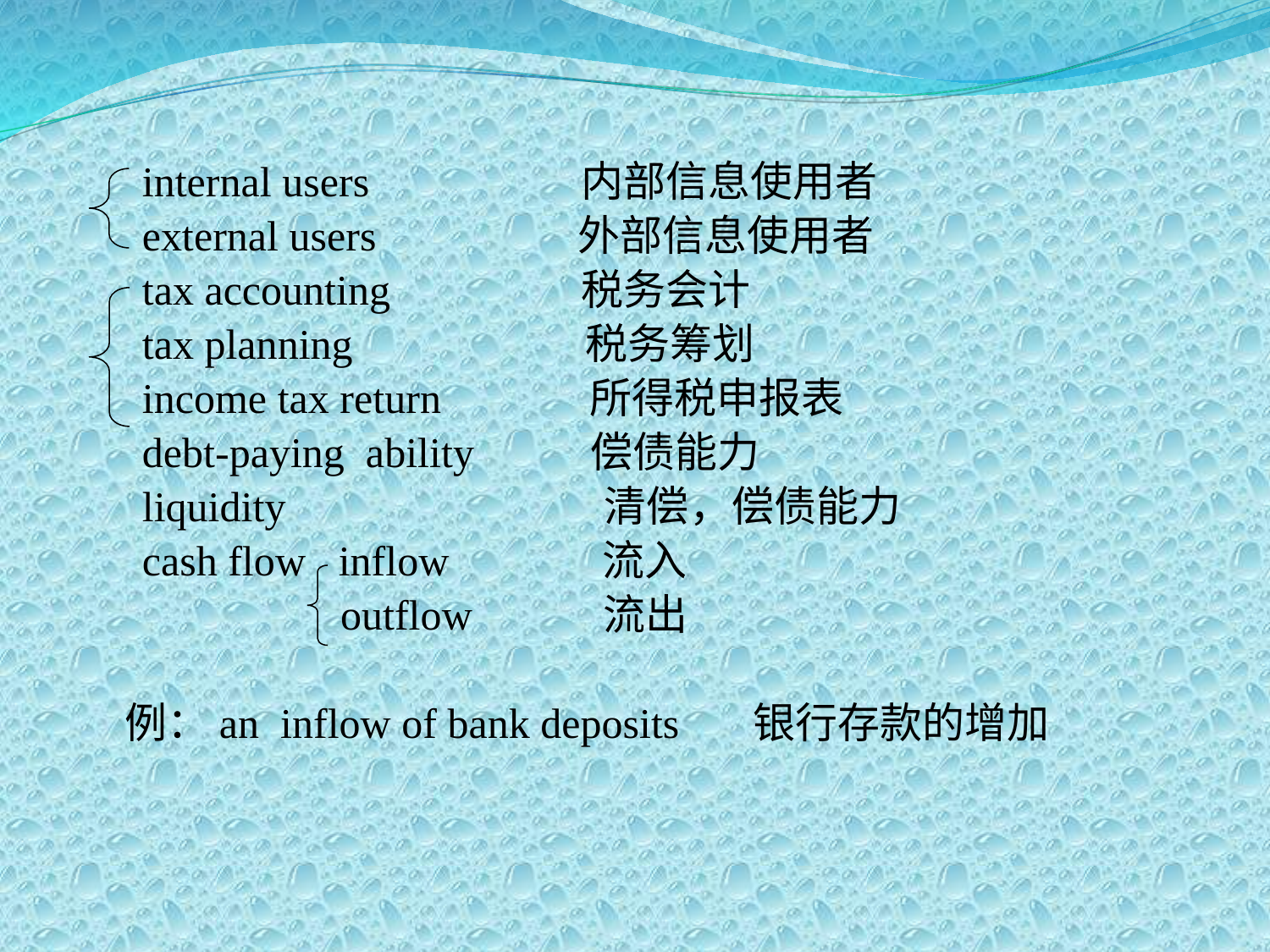

internal users                   内部信息使用者
      external users                  外部信息使用者
      tax accounting                 税务会计
      tax planning                     税务筹划
      income tax return             所得税申报表
      debt-paying  ability          偿债能力
      liquidity                            清偿，偿债能力
      cash flow   inflow             流入
                        outflow           流出

    例：an  inflow of bank deposits      银行存款的增加